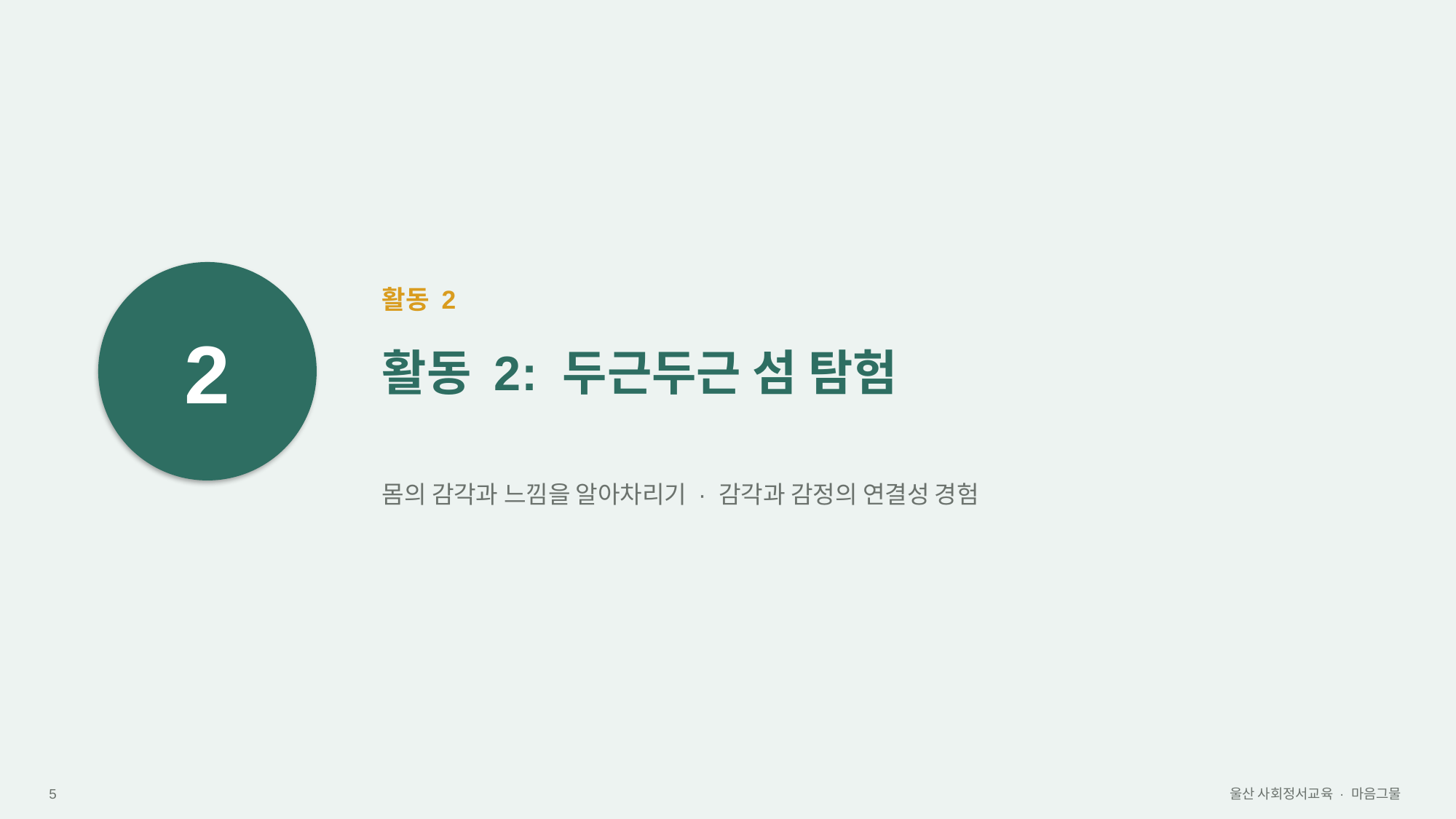

2
활동 2
활동 2: 두근두근 섬 탐험
몸의 감각과 느낌을 알아차리기 · 감각과 감정의 연결성 경험
5
울산 사회정서교육 · 마음그물